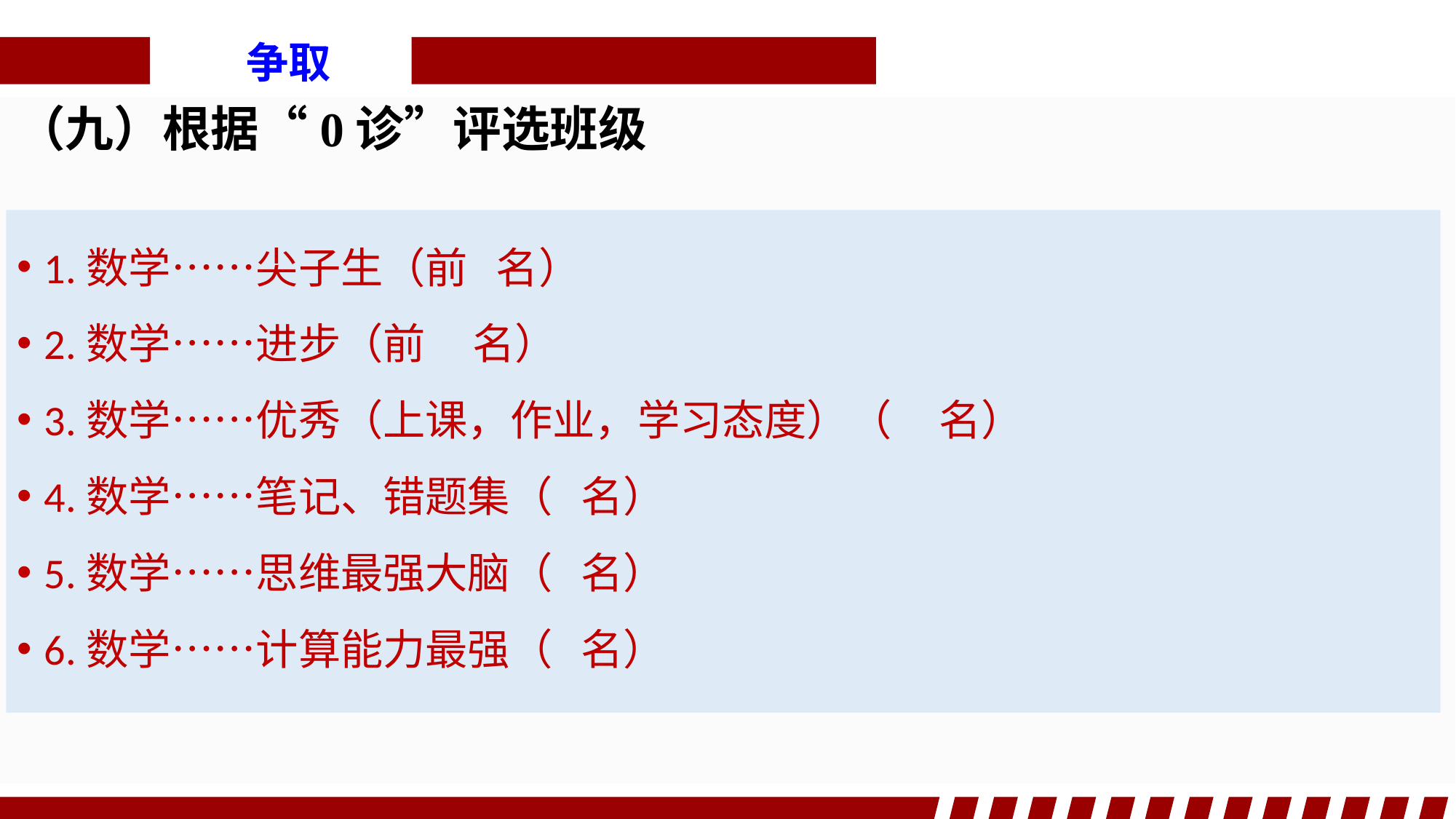

争取

（九）根据“0诊”评选班级

1.数学……尖子生（前   名）
2.数学……进步（前     名）
3.数学……优秀（上课，作业，学习态度）（     名）
4.数学……笔记、错题集（   名）
5.数学……思维最强大脑（   名）
6.数学……计算能力最强（   名）